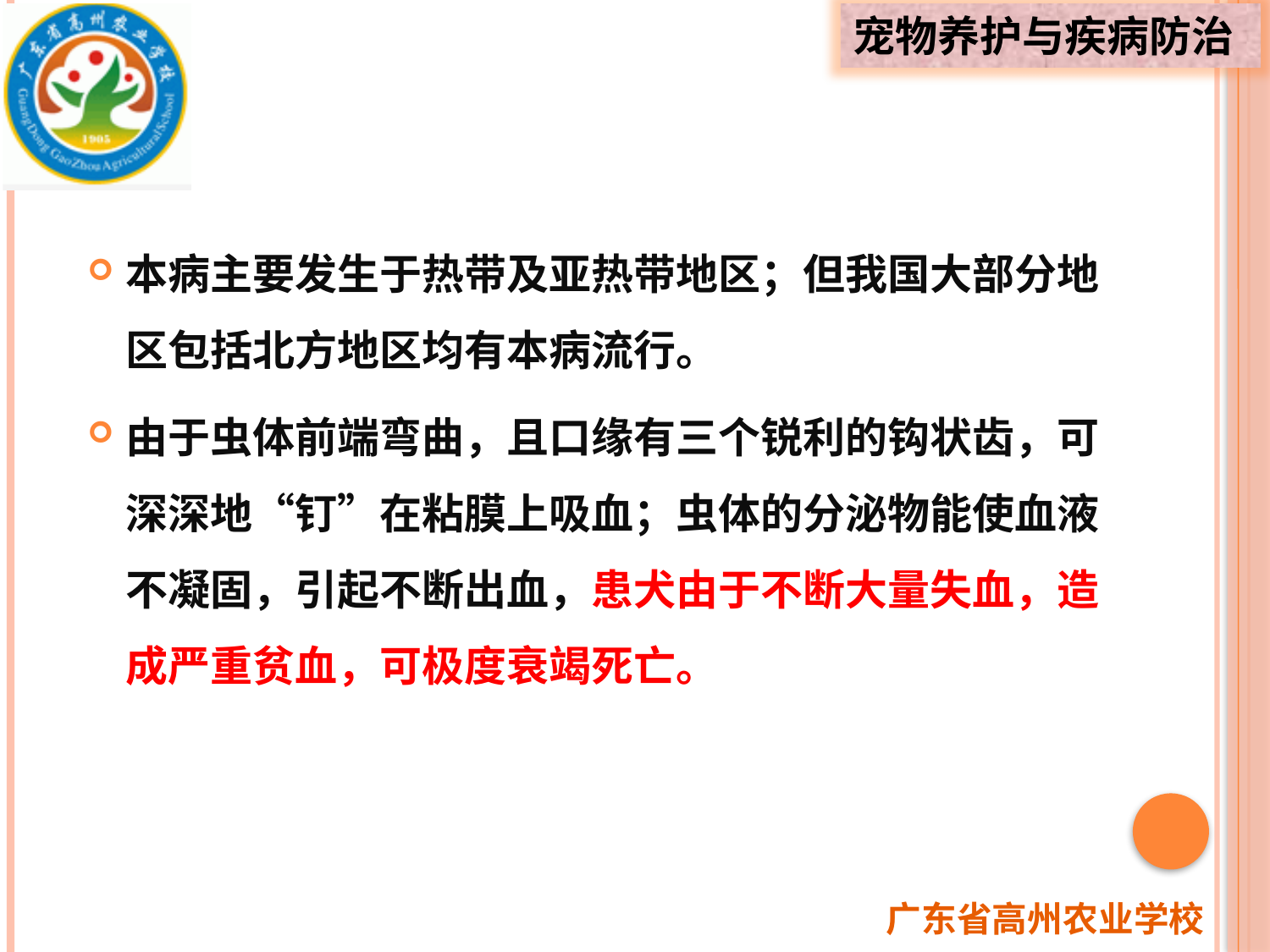

本病主要发生于热带及亚热带地区；但我国大部分地区包括北方地区均有本病流行。
由于虫体前端弯曲，且口缘有三个锐利的钩状齿，可深深地“钉”在粘膜上吸血；虫体的分泌物能使血液不凝固，引起不断出血，患犬由于不断大量失血，造成严重贫血，可极度衰竭死亡。